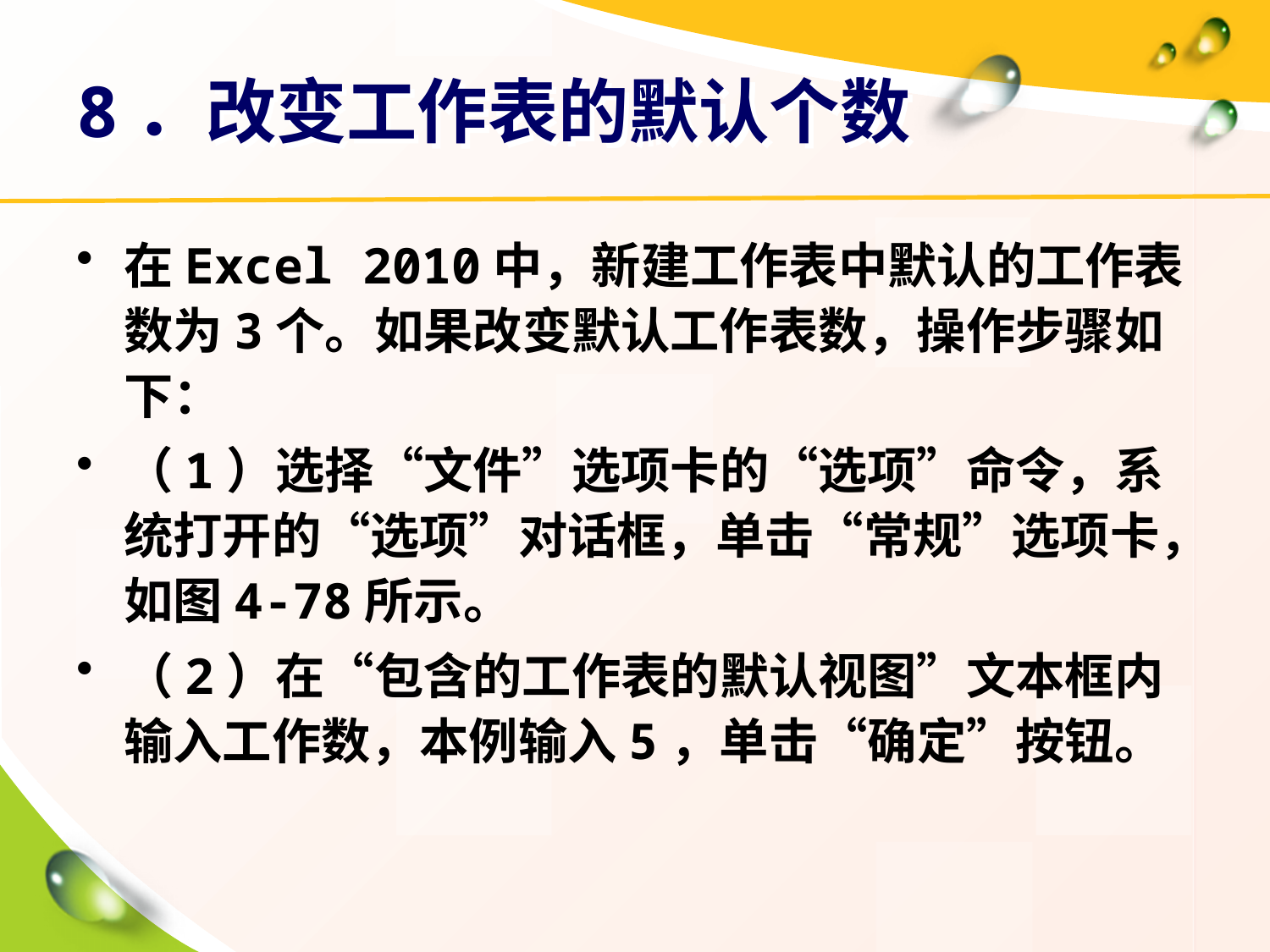

# 8．改变工作表的默认个数
在Excel 2010中，新建工作表中默认的工作表数为3个。如果改变默认工作表数，操作步骤如下：
（1）选择“文件”选项卡的“选项”命令，系统打开的“选项”对话框，单击“常规”选项卡，如图4-78所示。
（2）在“包含的工作表的默认视图”文本框内输入工作数，本例输入5，单击“确定”按钮。